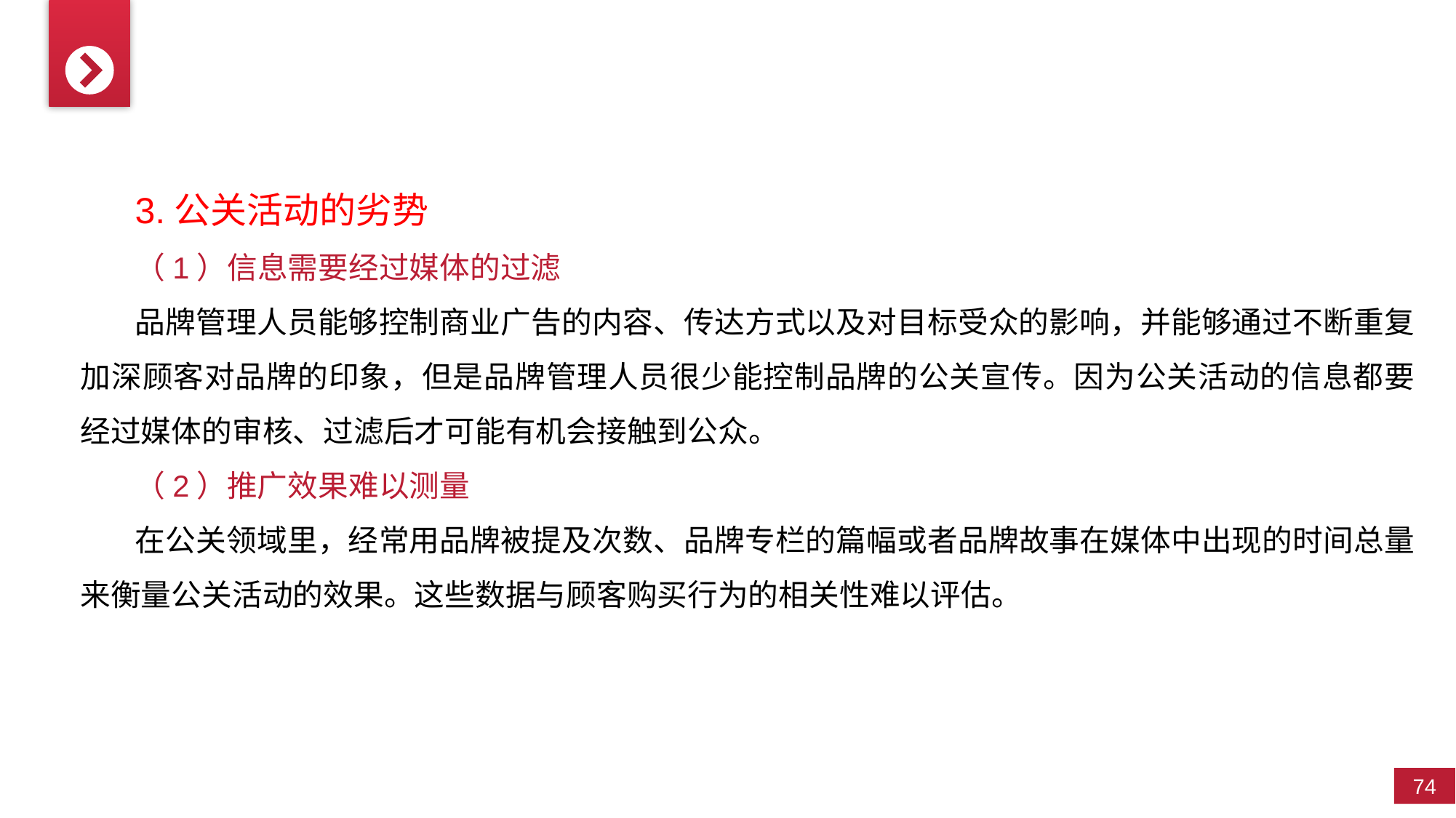

3.公关活动的劣势
（1）信息需要经过媒体的过滤
品牌管理人员能够控制商业广告的内容、传达方式以及对目标受众的影响，并能够通过不断重复加深顾客对品牌的印象，但是品牌管理人员很少能控制品牌的公关宣传。因为公关活动的信息都要经过媒体的审核、过滤后才可能有机会接触到公众。
（2）推广效果难以测量
在公关领域里，经常用品牌被提及次数、品牌专栏的篇幅或者品牌故事在媒体中出现的时间总量来衡量公关活动的效果。这些数据与顾客购买行为的相关性难以评估。